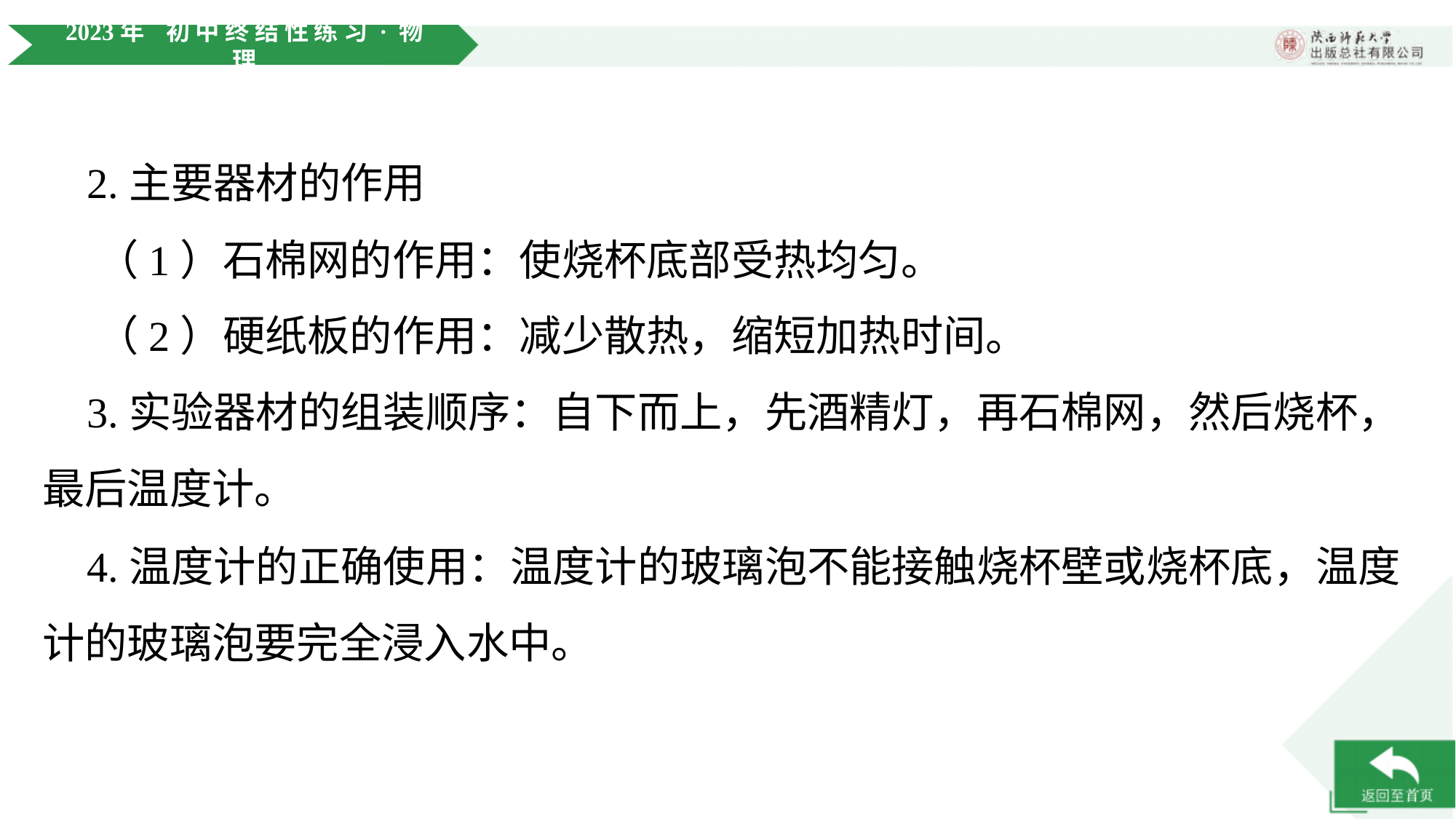

2.主要器材的作用
    （1）石棉网的作用：使烧杯底部受热均匀。
    （2）硬纸板的作用：减少散热，缩短加热时间。
    3.实验器材的组装顺序：自下而上，先酒精灯，再石棉网，然后烧杯，最后温度计。
    4.温度计的正确使用：温度计的玻璃泡不能接触烧杯壁或烧杯底，温度计的玻璃泡要完全浸入水中。